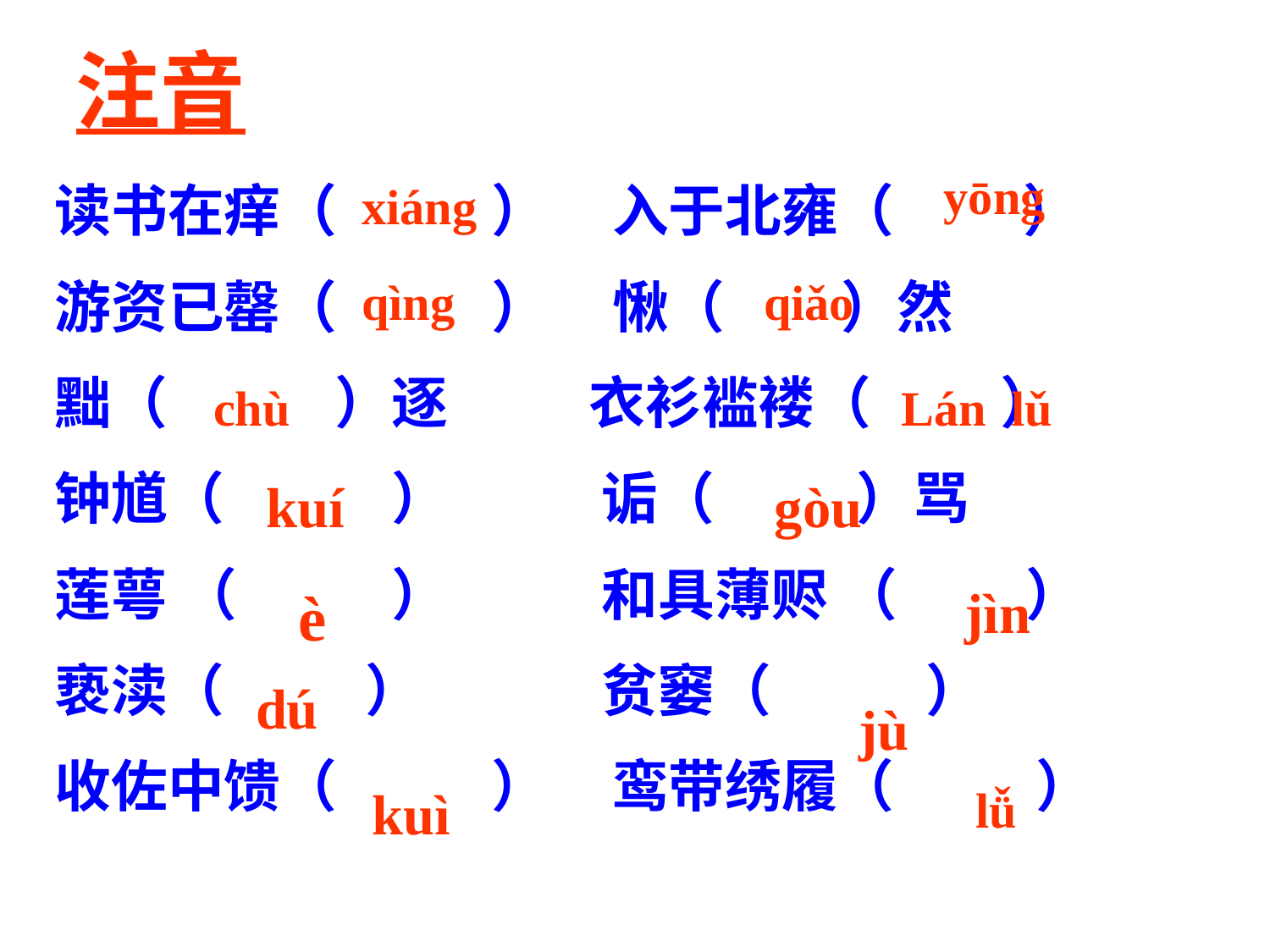

注音
yōng
读书在痒（            ）     入于北雍（          ）
游资已罄（            ）     愀（         ）然
黜（             ）逐           衣衫褴褛（          ）
钟馗（             ）            诟（           ）骂
莲萼 （            ）            和具薄赆 （          ）
亵渎（           ）              贫窭（            ）
收佐中馈（            ）     鸾带绣履（           ）
xiáng
qìng
qiǎo

chù
Lán  lǔ
kuí
gòu
è
jìn
dú
jù
kuì
lǚ